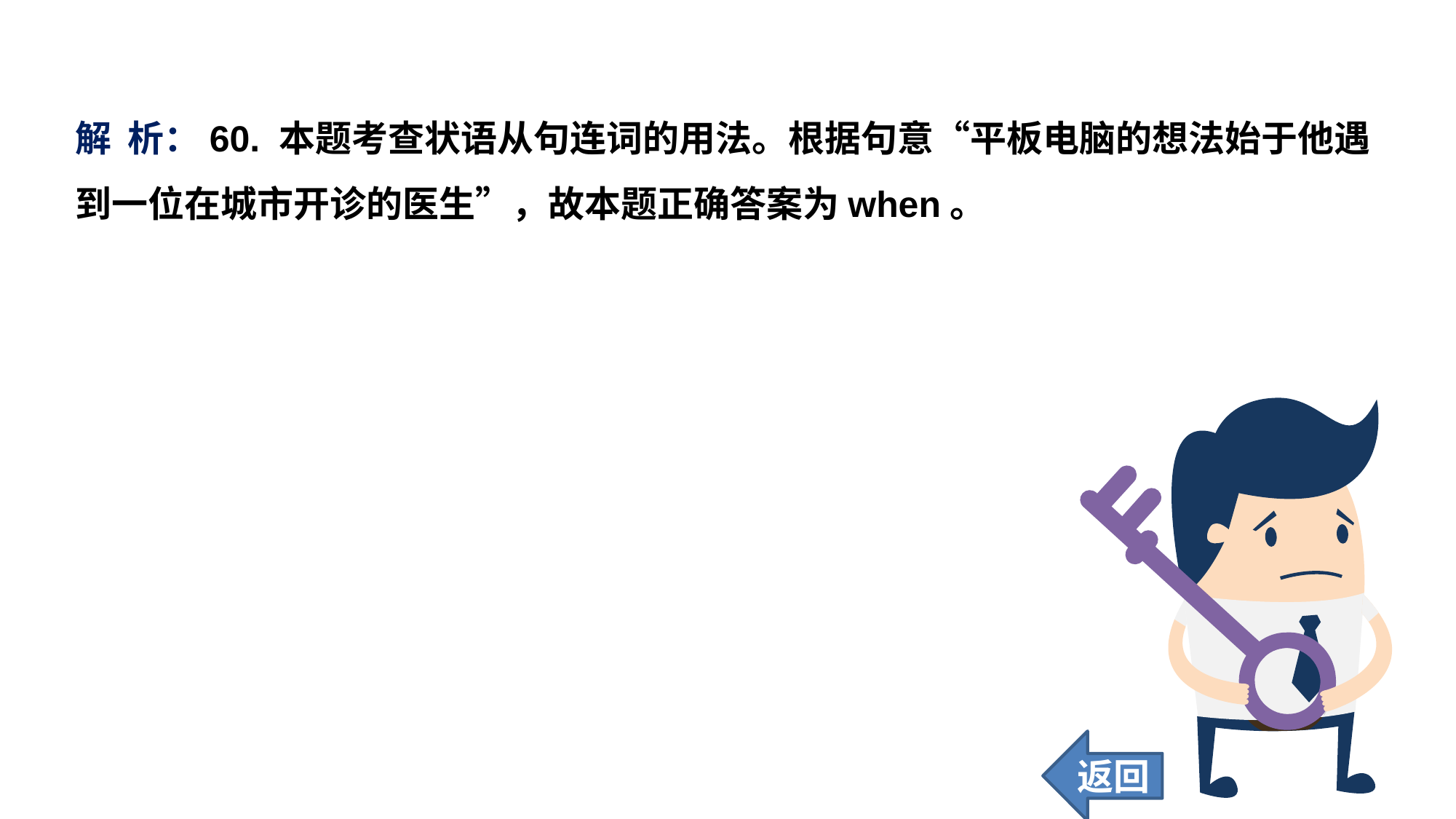

解  析：60. 本题考查状语从句连词的用法。根据句意“平板电脑的想法始于他遇到一位在城市开诊的医生”，故本题正确答案为when。

返回
272